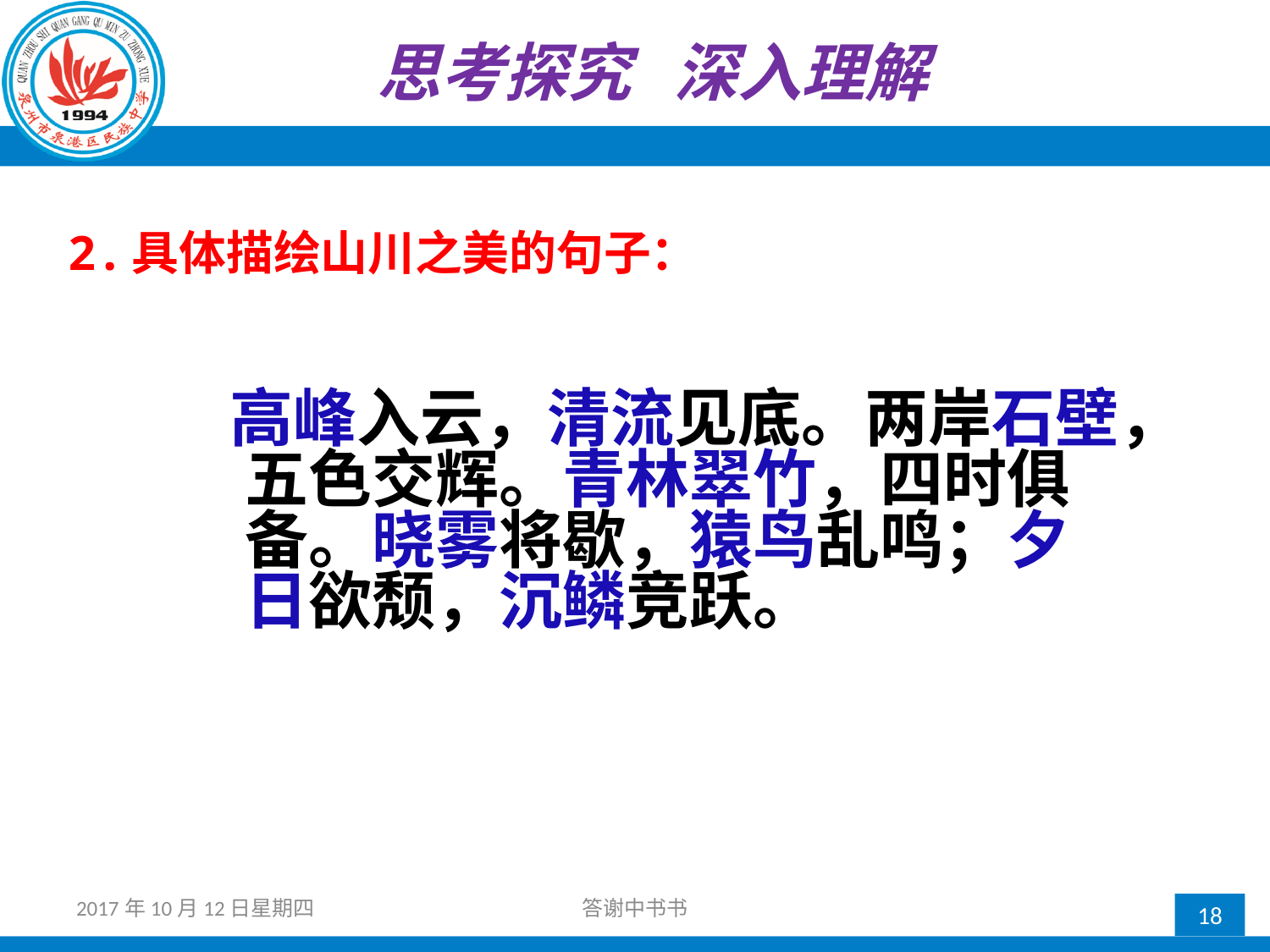

思考探究   深入理解
# 2.具体描绘山川之美的句子：
   高峰入云，清流见底。两岸石壁，五色交辉。青林翠竹，四时俱备。晓雾将歇，猿鸟乱鸣；夕日欲颓，沉鳞竞跃。
2017年10月12日星期四
答谢中书书